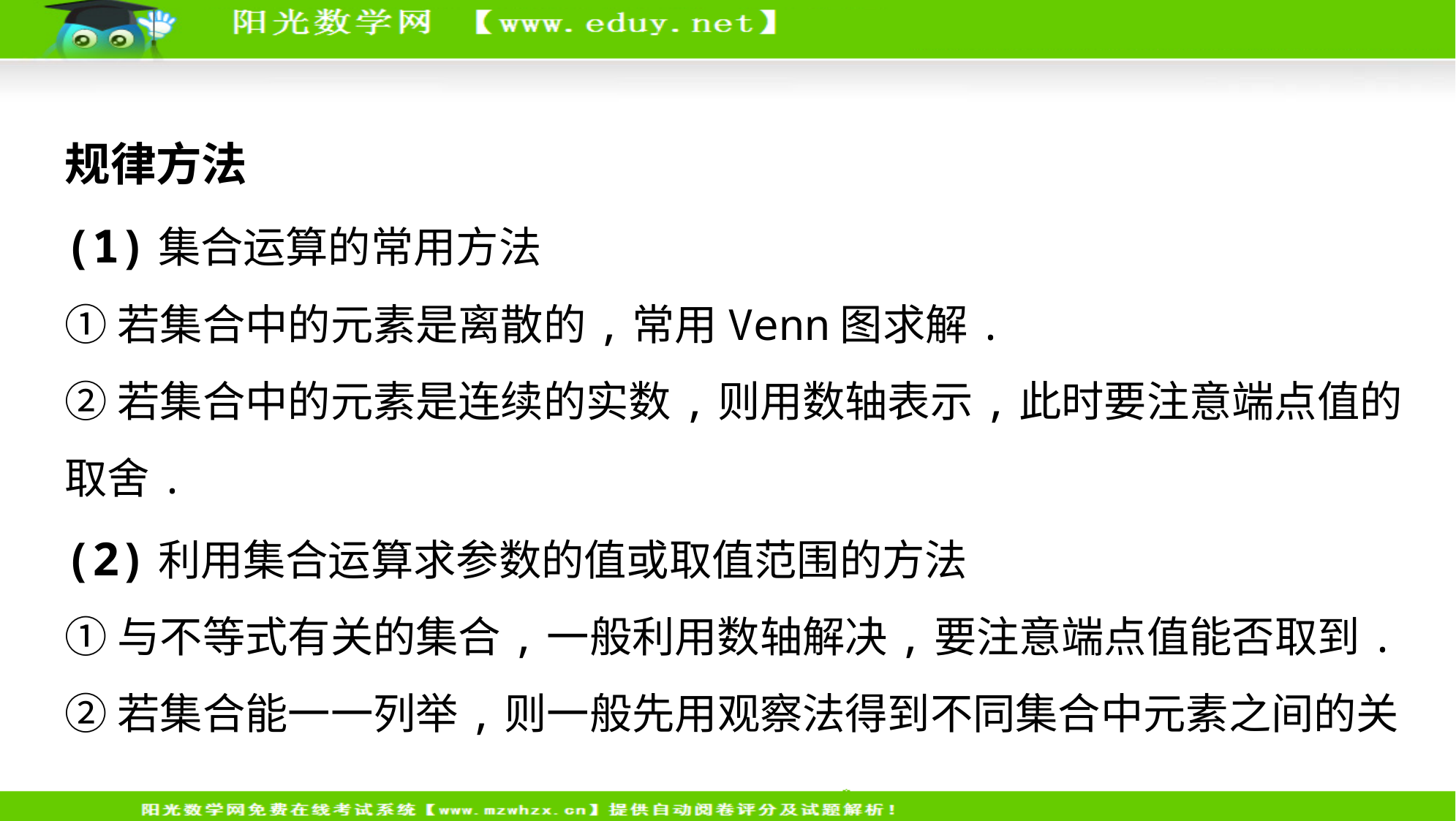

规律方法
(1)集合运算的常用方法
①若集合中的元素是离散的,常用Venn图求解.
②若集合中的元素是连续的实数,则用数轴表示,此时要注意端点值的
取舍.
(2)利用集合运算求参数的值或取值范围的方法
①与不等式有关的集合,一般利用数轴解决,要注意端点值能否取到.
②若集合能一一列举,则一般先用观察法得到不同集合中元素之间的关